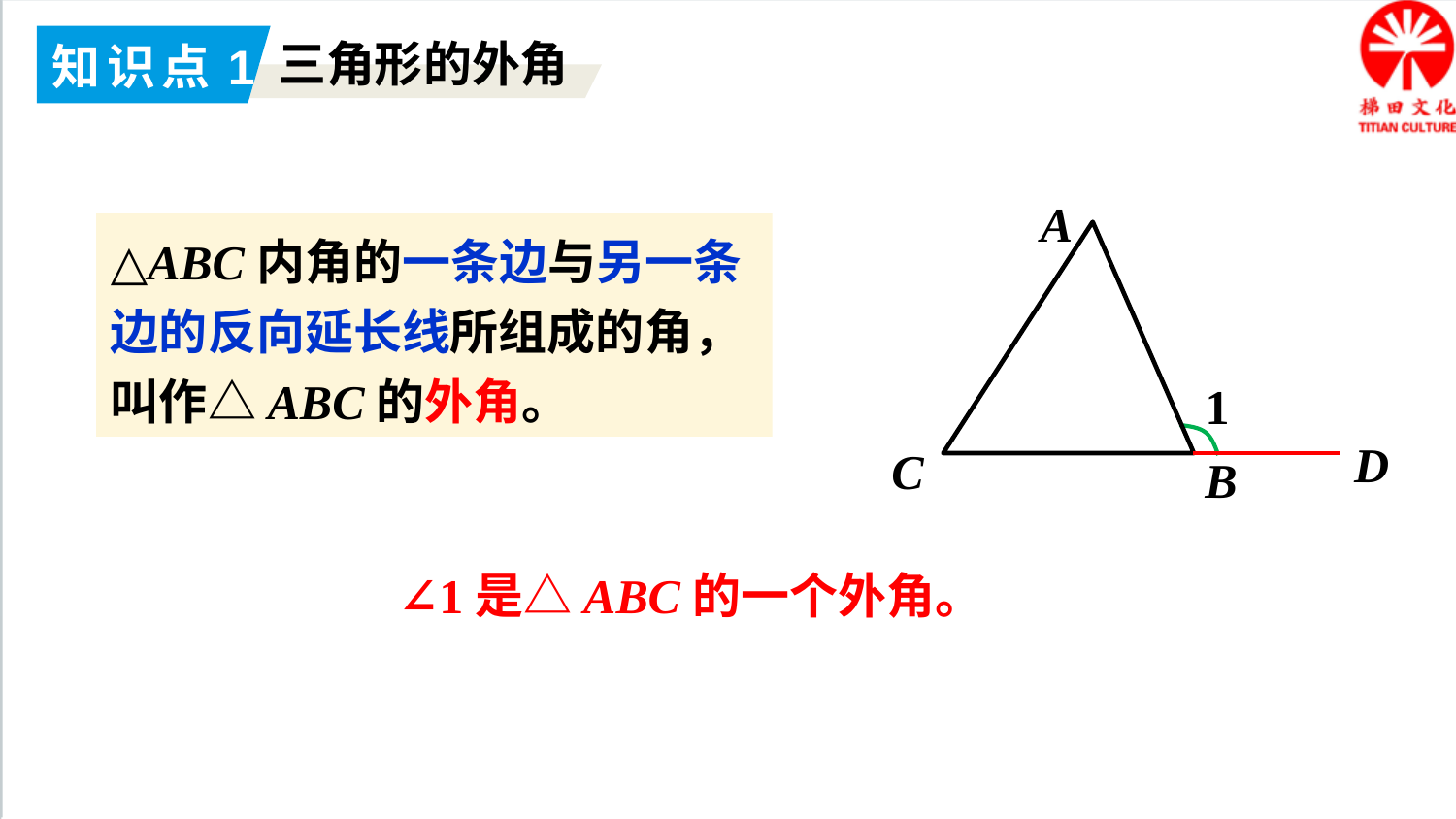

知识点1

三角形的外角
A

C
B
△ABC内角的一条边与另一条边的反向延长线所组成的角，叫作△ABC的外角。
1
D

∠1是△ABC的一个外角。